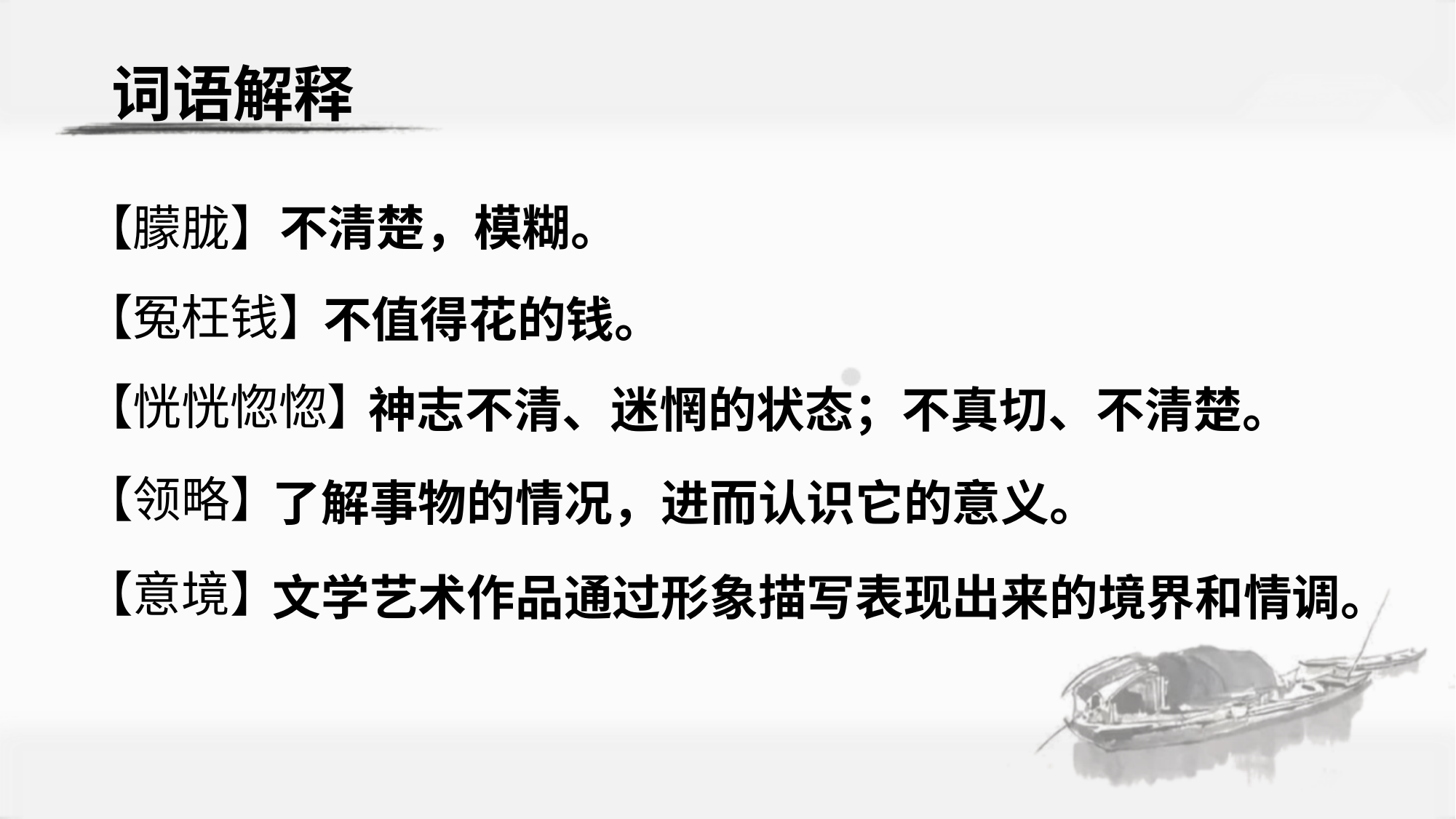

词语解释
【朦胧】
不清楚，模糊。
【冤枉钱】
不值得花的钱。
【恍恍惚惚】
神志不清、迷惘的状态；不真切、不清楚。
【领略】
了解事物的情况，进而认识它的意义。
【意境】
文学艺术作品通过形象描写表现出来的境界和情调。